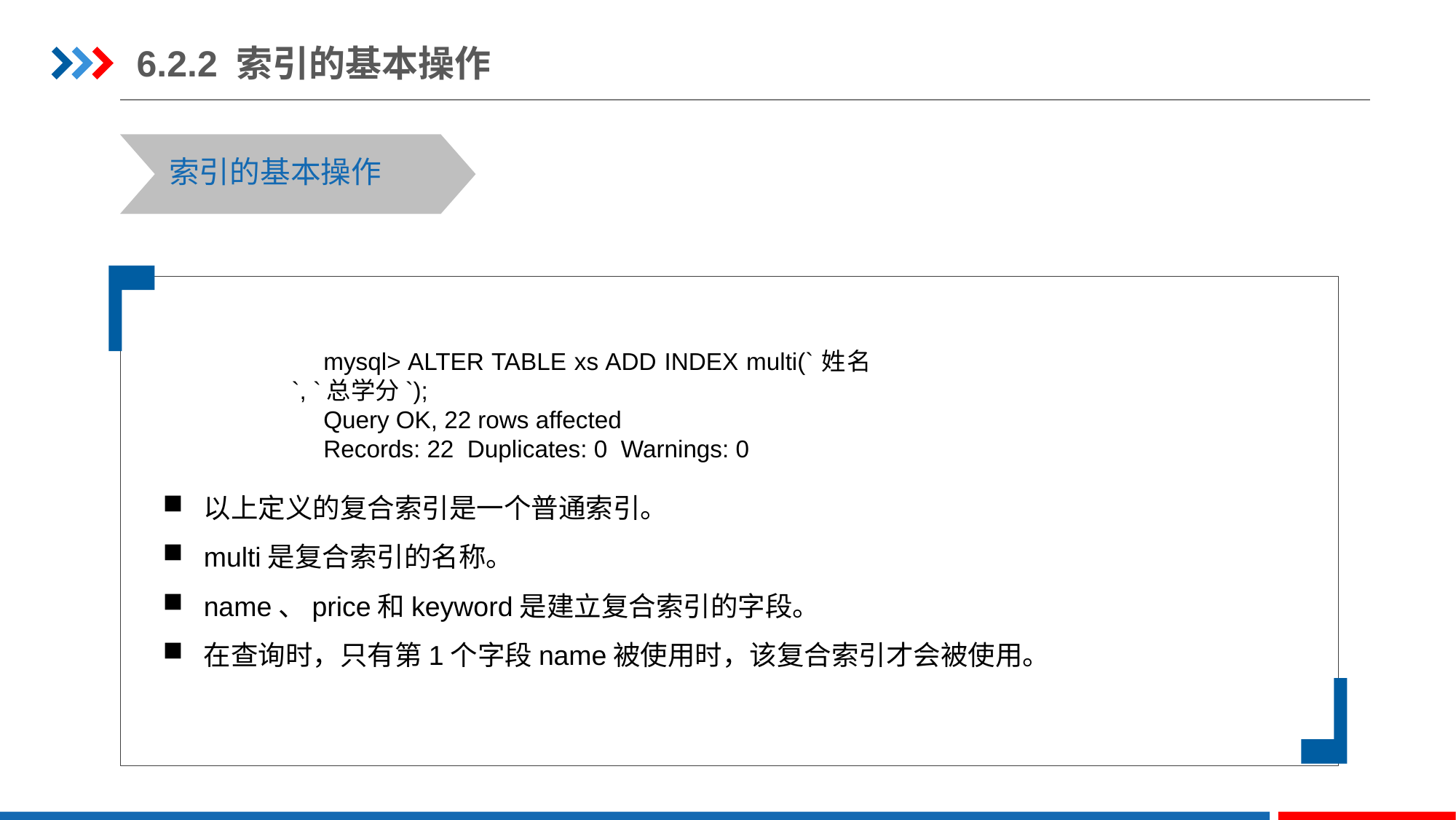

6.2.2 索引的基本操作

索引的基本操作

以上定义的复合索引是一个普通索引。
multi是复合索引的名称。
name、price和keyword是建立复合索引的字段。
在查询时，只有第1个字段name被使用时，该复合索引才会被使用。
mysql> ALTER TABLE xs ADD INDEX multi(`姓名`, `总学分`);
Query OK, 22 rows affected
Records: 22  Duplicates: 0  Warnings: 0